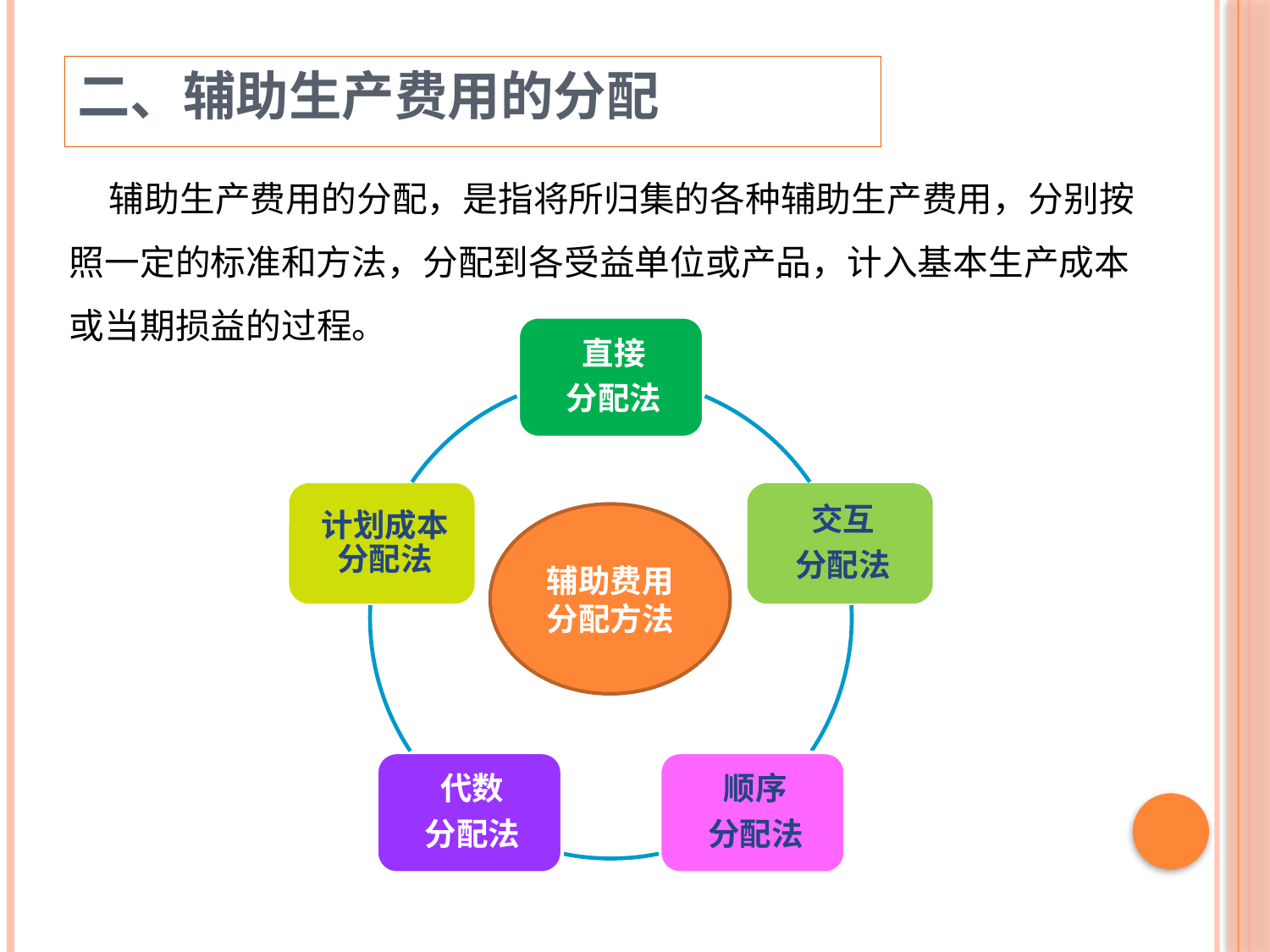

二、辅助生产费用的分配
    辅助生产费用的分配，是指将所归集的各种辅助生产费用，分别按照一定的标准和方法，分配到各受益单位或产品，计入基本生产成本或当期损益的过程。
直接
分配法
交互
分配法
顺序
分配法
代数
分配法
计划成本分配法
辅助费用分配方法